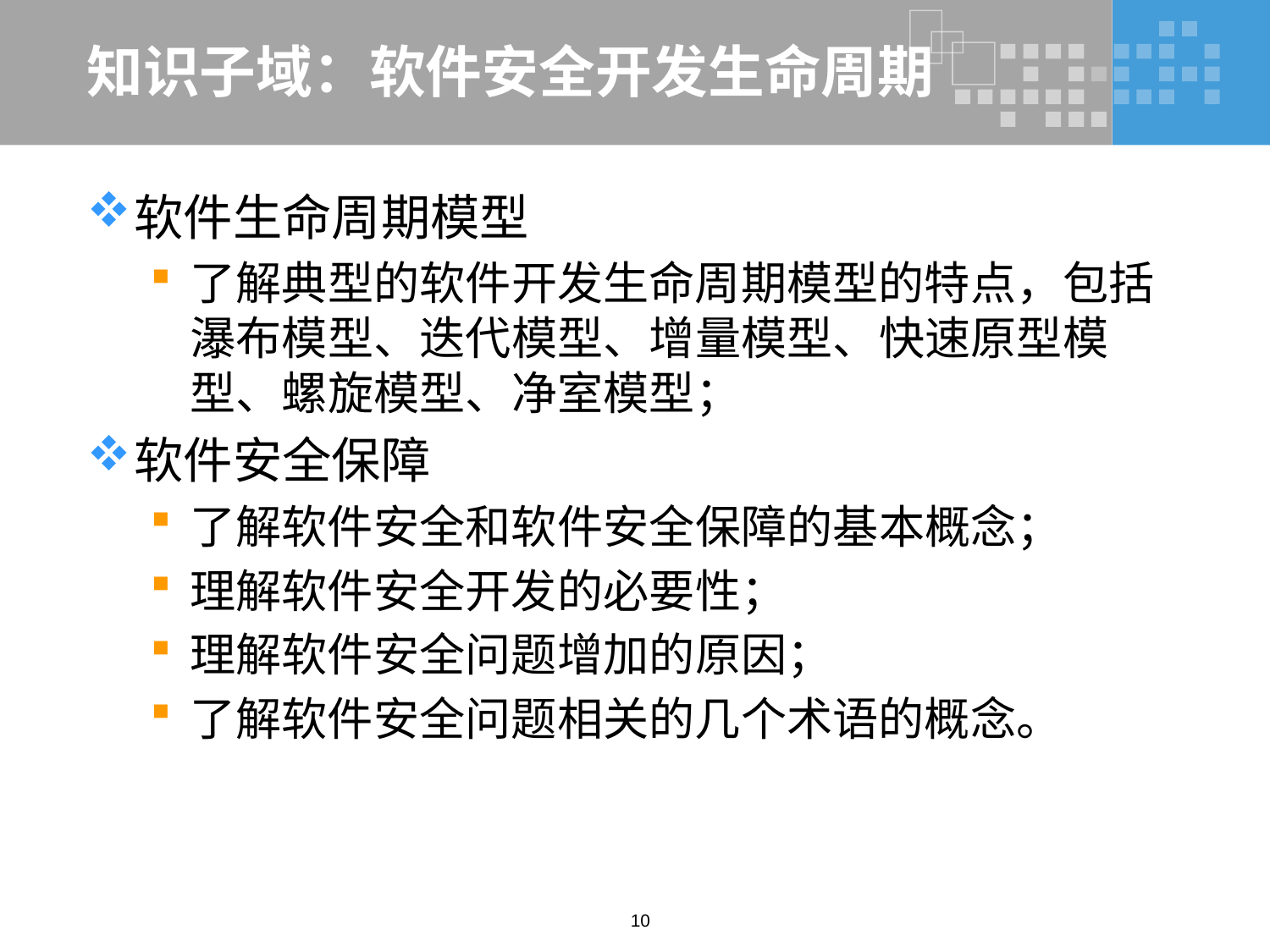

# 知识子域：软件安全开发生命周期
软件生命周期模型
了解典型的软件开发生命周期模型的特点，包括瀑布模型、迭代模型、增量模型、快速原型模型、螺旋模型、净室模型；
软件安全保障
了解软件安全和软件安全保障的基本概念；
理解软件安全开发的必要性；
理解软件安全问题增加的原因；
了解软件安全问题相关的几个术语的概念。

10